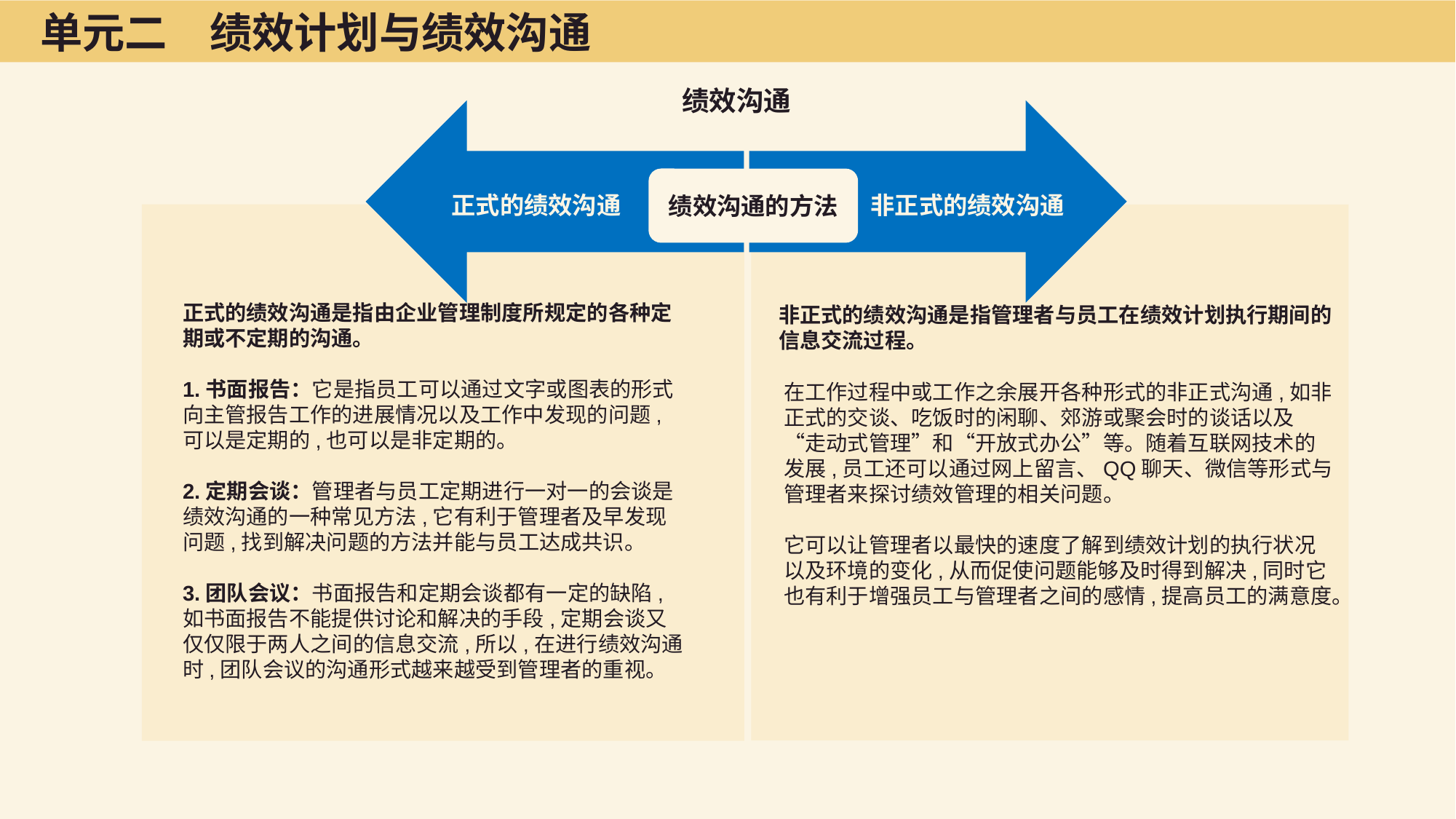

单元二　绩效计划与绩效沟通
绩效沟通
正式的绩效沟通
   非正式的绩效沟通
绩效沟通的方法

正式的绩效沟通是指由企业管理制度所规定的各种定期或不定期的沟通。

1.书面报告：它是指员工可以通过文字或图表的形式向主管报告工作的进展情况以及工作中发现的问题,可以是定期的,也可以是非定期的。

2.定期会谈：管理者与员工定期进行一对一的会谈是绩效沟通的一种常见方法,它有利于管理者及早发现问题,找到解决问题的方法并能与员工达成共识。

3.团队会议：书面报告和定期会谈都有一定的缺陷,如书面报告不能提供讨论和解决的手段,定期会谈又仅仅限于两人之间的信息交流,所以,在进行绩效沟通时,团队会议的沟通形式越来越受到管理者的重视。
非正式的绩效沟通是指管理者与员工在绩效计划执行期间的信息交流过程。
在工作过程中或工作之余展开各种形式的非正式沟通,如非正式的交谈、吃饭时的闲聊、郊游或聚会时的谈话以及“走动式管理”和“开放式办公”等。随着互联网技术的发展,员工还可以通过网上留言、QQ聊天、微信等形式与管理者来探讨绩效管理的相关问题。

它可以让管理者以最快的速度了解到绩效计划的执行状况以及环境的变化,从而促使问题能够及时得到解决,同时它也有利于增强员工与管理者之间的感情,提高员工的满意度。